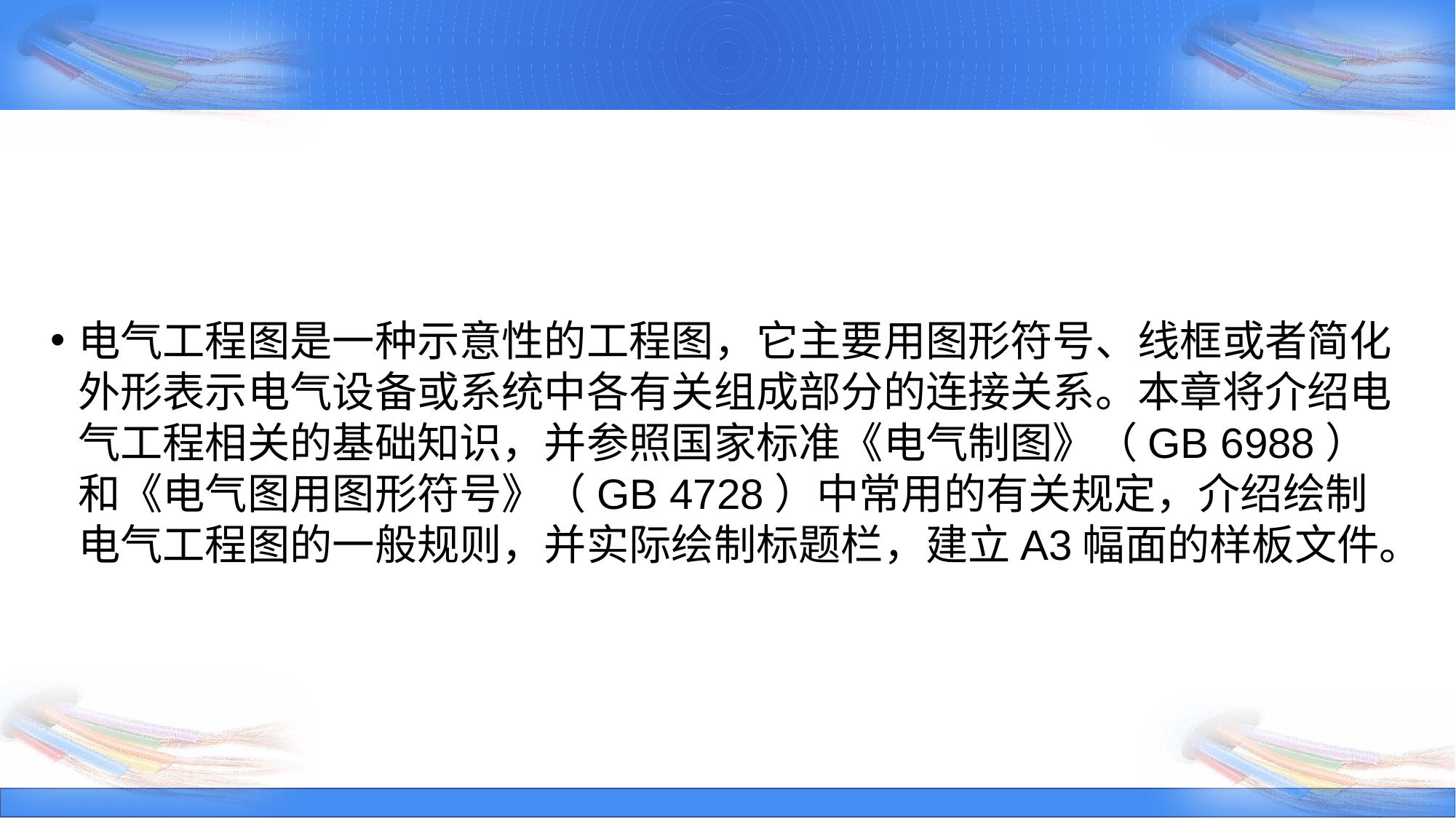

电气工程图是一种示意性的工程图，它主要用图形符号、线框或者简化外形表示电气设备或系统中各有关组成部分的连接关系。本章将介绍电气工程相关的基础知识，并参照国家标准《电气制图》（GB 6988）和《电气图用图形符号》（GB 4728）中常用的有关规定，介绍绘制电气工程图的一般规则，并实际绘制标题栏，建立A3幅面的样板文件。